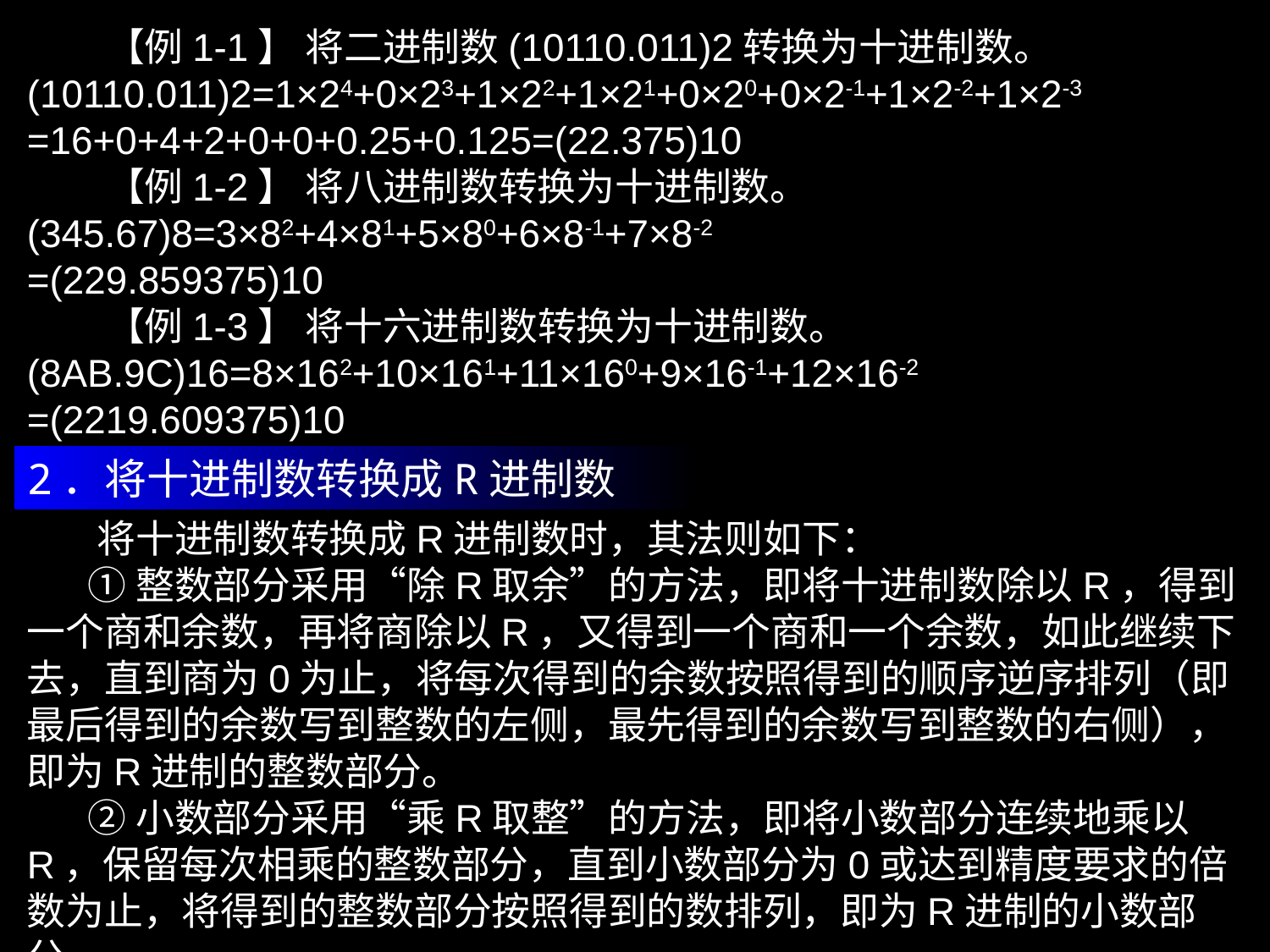

【例1-1】 将二进制数(10110.011)2转换为十进制数。
(10110.011)2=1×24+0×23+1×22+1×21+0×20+0×2-1+1×2-2+1×2-3
=16+0+4+2+0+0+0.25+0.125=(22.375)10
        【例1-2】 将八进制数转换为十进制数。
(345.67)8=3×82+4×81+5×80+6×8-1+7×8-2
=(229.859375)10
        【例1-3】 将十六进制数转换为十进制数。
(8AB.9C)16=8×162+10×161+11×160+9×16-1+12×16-2
=(2219.609375)10
2．将十进制数转换成R进制数
       将十进制数转换成R进制数时，其法则如下：
       ①整数部分采用“除R取余”的方法，即将十进制数除以R，得到一个商和余数，再将商除以R，又得到一个商和一个余数，如此继续下去，直到商为0为止，将每次得到的余数按照得到的顺序逆序排列（即最后得到的余数写到整数的左侧，最先得到的余数写到整数的右侧），即为R进制的整数部分。
       ②小数部分采用“乘R取整”的方法，即将小数部分连续地乘以R，保留每次相乘的整数部分，直到小数部分为0或达到精度要求的倍数为止，将得到的整数部分按照得到的数排列，即为R进制的小数部分。